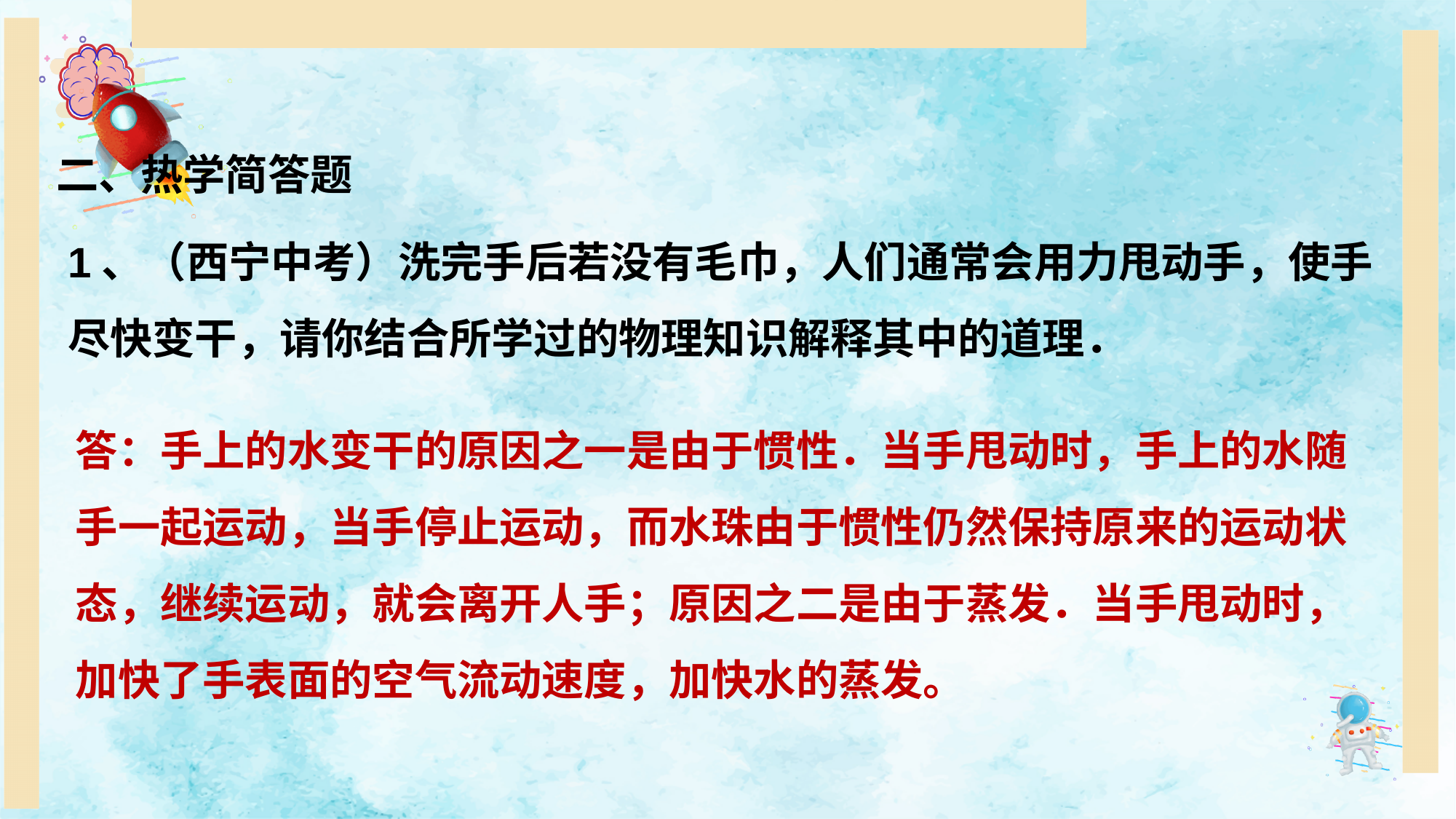

二、热学简答题
1、（西宁中考）洗完手后若没有毛巾，人们通常会用力甩动手，使手尽快变干，请你结合所学过的物理知识解释其中的道理．
答：手上的水变干的原因之一是由于惯性．当手甩动时，手上的水随手一起运动，当手停止运动，而水珠由于惯性仍然保持原来的运动状态，继续运动，就会离开人手；原因之二是由于蒸发．当手甩动时，加快了手表面的空气流动速度，加快水的蒸发。